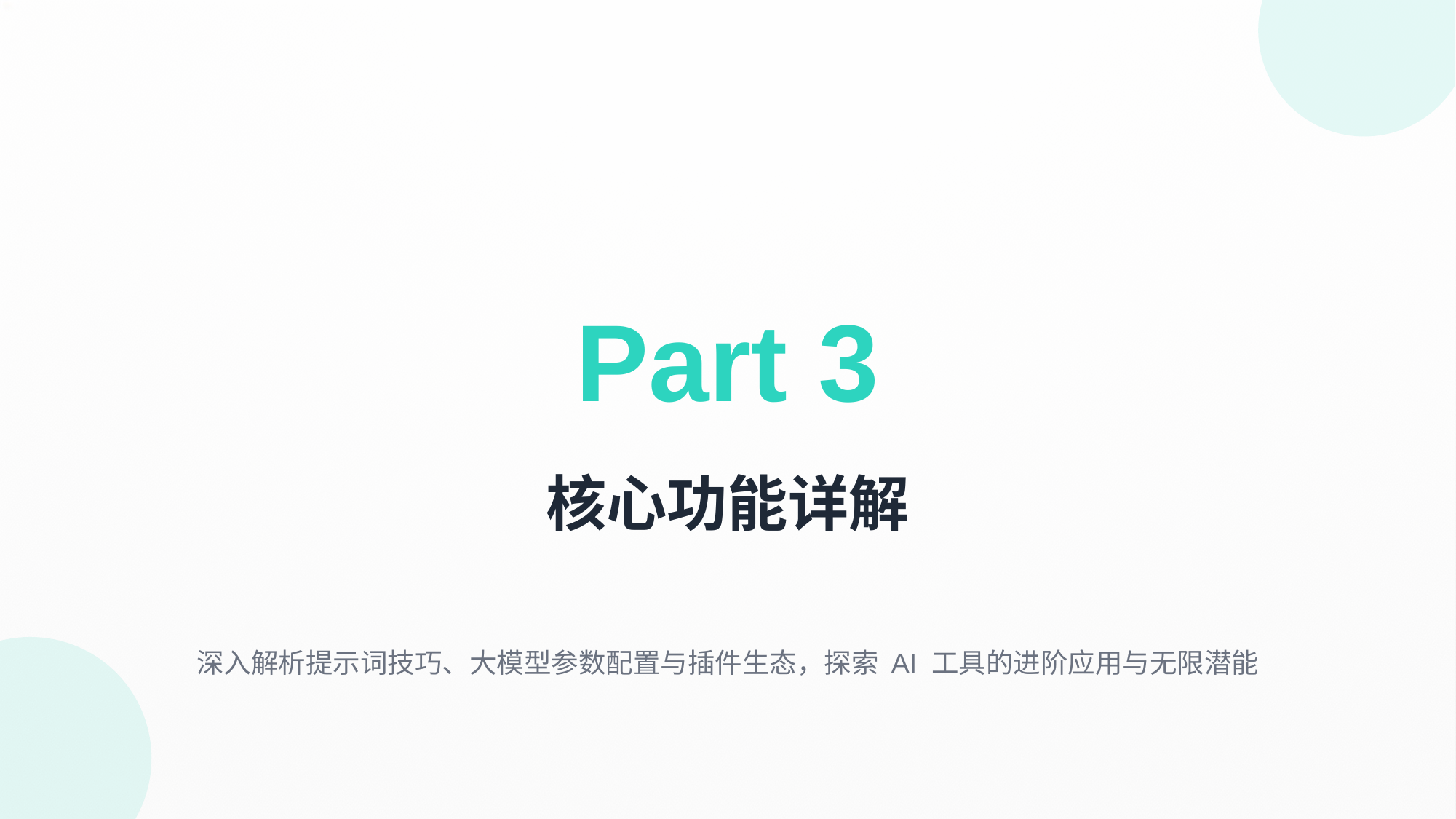

Part 3
核心功能详解
深入解析提示词技巧、大模型参数配置与插件生态，探索 AI 工具的进阶应用与无限潜能